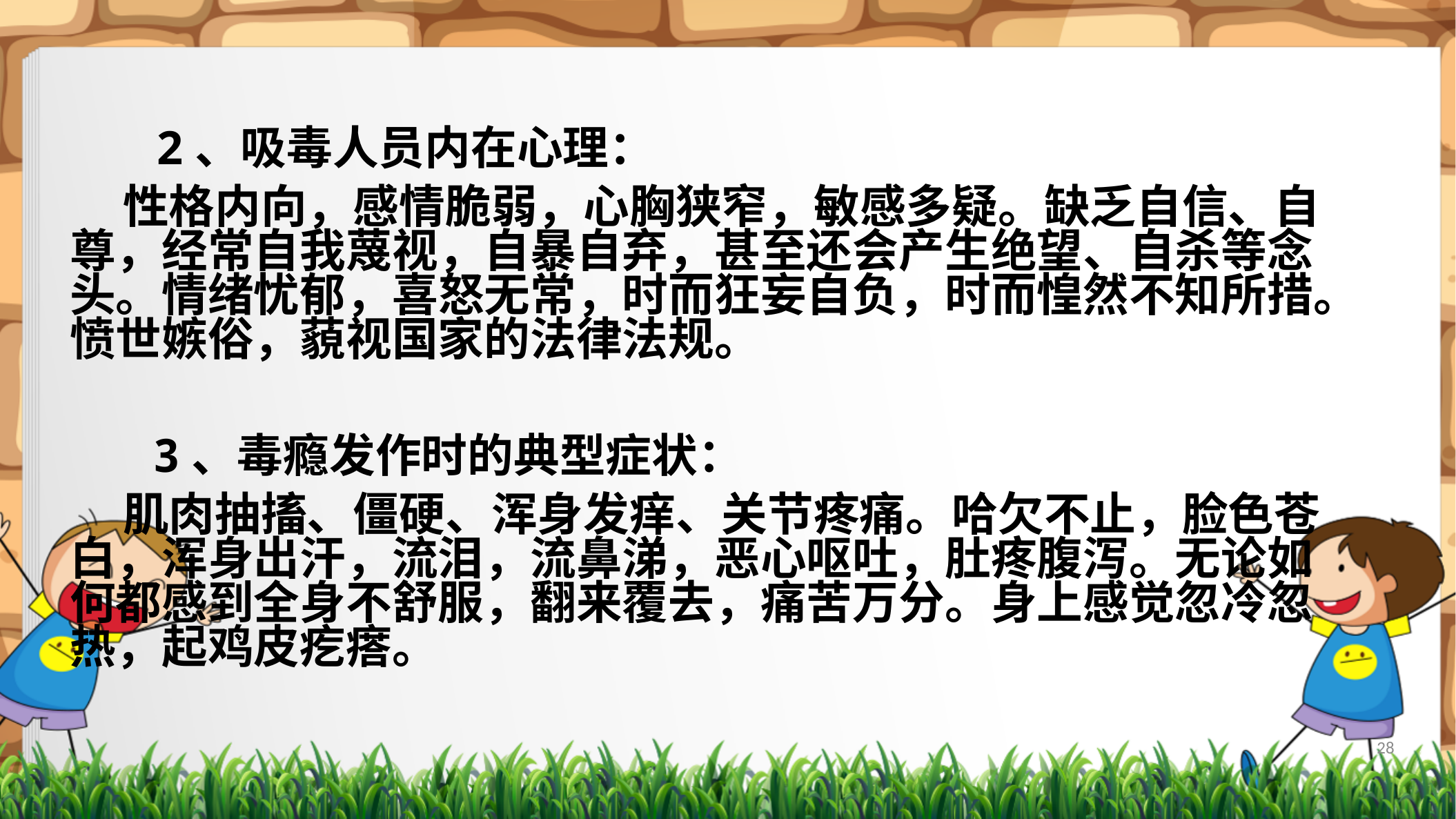

2、吸毒人员内在心理：
    性格内向，感情脆弱，心胸狭窄，敏感多疑。缺乏自信、自尊，经常自我蔑视，自暴自弃，甚至还会产生绝望、自杀等念头。情绪忧郁，喜怒无常，时而狂妄自负，时而惶然不知所措。愤世嫉俗，藐视国家的法律法规。

   3、毒瘾发作时的典型症状：
    肌肉抽搐、僵硬、浑身发痒、关节疼痛。哈欠不止，脸色苍白，浑身出汗，流泪，流鼻涕，恶心呕吐，肚疼腹泻。无论如何都感到全身不舒服，翻来覆去，痛苦万分。身上感觉忽冷忽热，起鸡皮疙瘩。

28